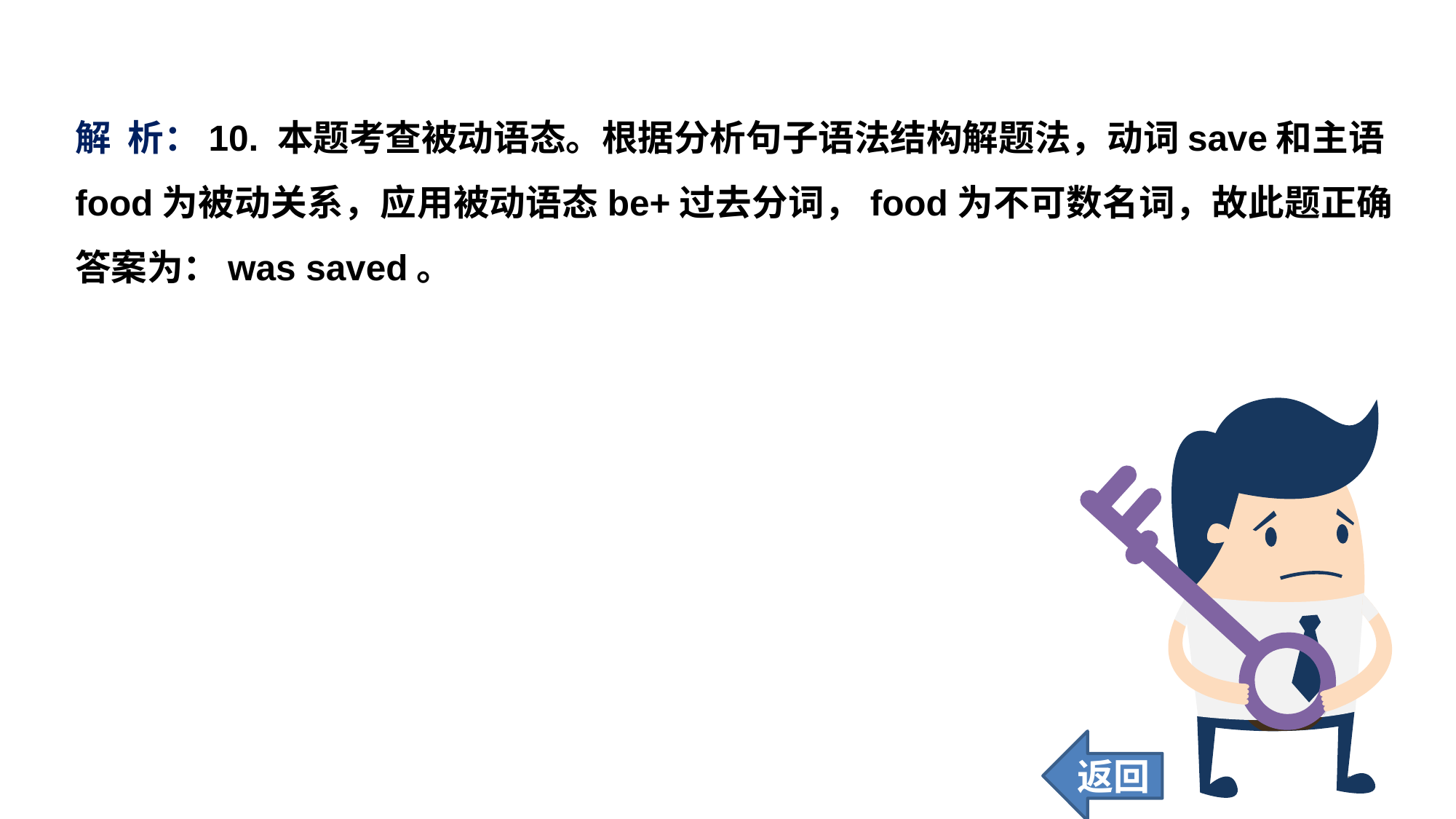

解  析：10. 本题考查被动语态。根据分析句子语法结构解题法，动词save和主语food为被动关系，应用被动语态be+过去分词，food为不可数名词，故此题正确答案为：was saved。

返回
134